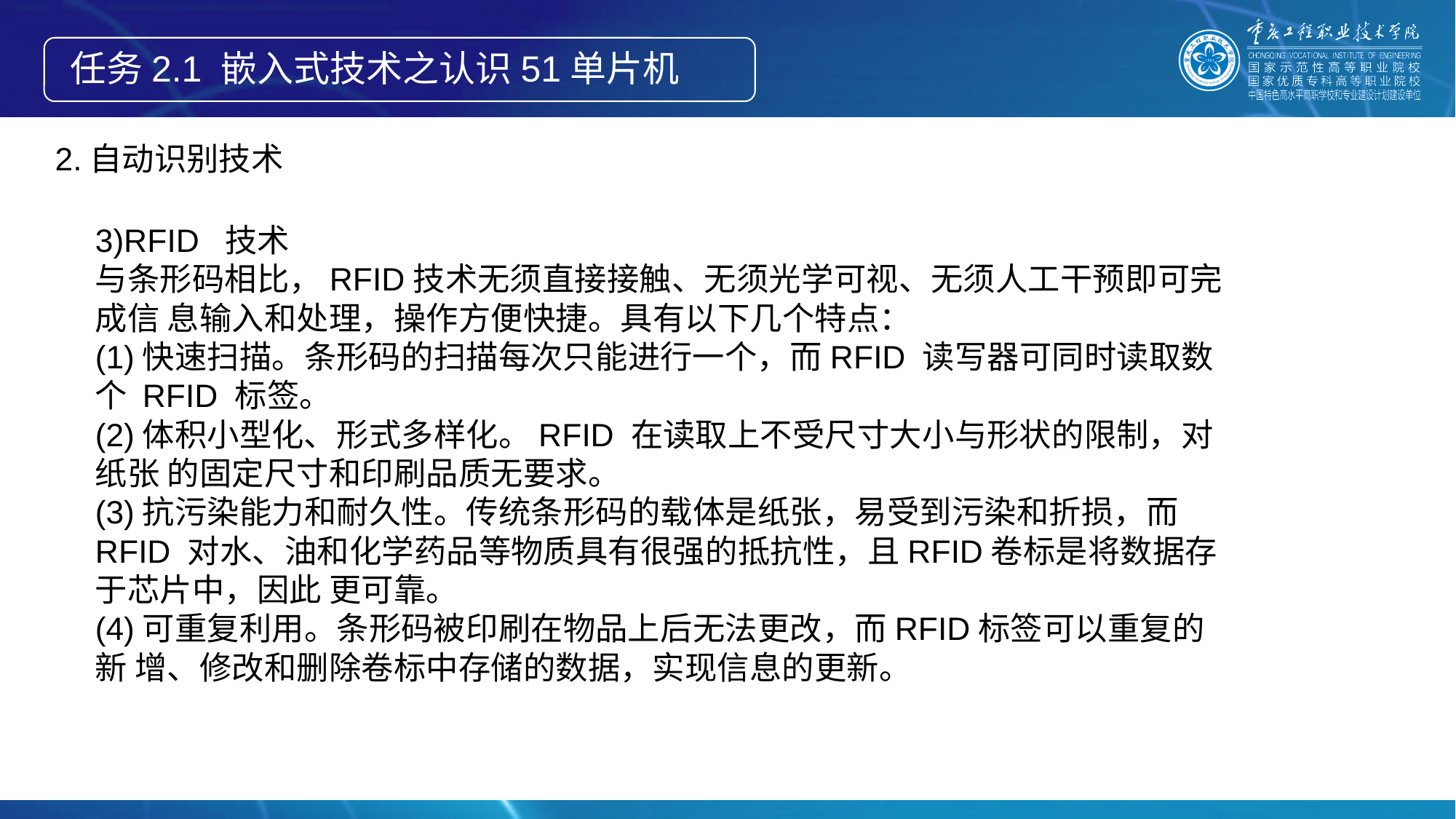

任务2.1 嵌入式技术之认识51单片机
2.自动识别技术
3)RFID  技术
与条形码相比，RFID技术无须直接接触、无须光学可视、无须人工干预即可完成信 息输入和处理，操作方便快捷。具有以下几个特点：
(1)快速扫描。条形码的扫描每次只能进行一个，而RFID 读写器可同时读取数个 RFID 标签。
(2)体积小型化、形式多样化。RFID 在读取上不受尺寸大小与形状的限制，对纸张 的固定尺寸和印刷品质无要求。
(3)抗污染能力和耐久性。传统条形码的载体是纸张，易受到污染和折损，而RFID 对水、油和化学药品等物质具有很强的抵抗性，且RFID卷标是将数据存于芯片中，因此 更可靠。
(4)可重复利用。条形码被印刷在物品上后无法更改，而RFID标签可以重复的新 增、修改和删除卷标中存储的数据，实现信息的更新。